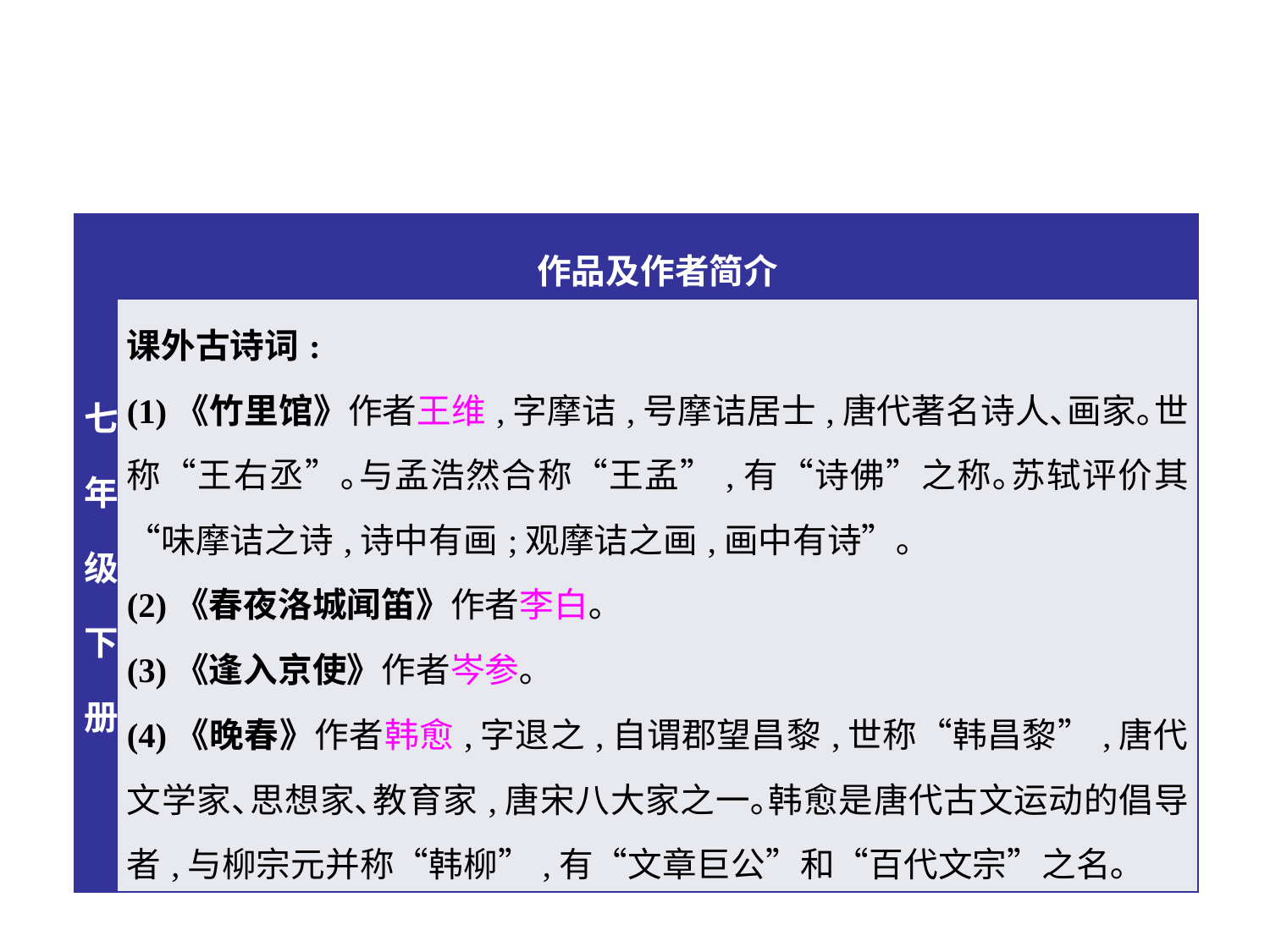

| 七年级下册 | 作品及作者简介 |
| --- | --- |
|  | 课外古诗词: (1)《竹里馆》作者王维,字摩诘,号摩诘居士,唐代著名诗人､画家｡世称“王右丞”｡与孟浩然合称“王孟”,有“诗佛”之称｡苏轼评价其“味摩诘之诗,诗中有画;观摩诘之画,画中有诗”｡ (2)《春夜洛城闻笛》作者李白｡ (3)《逢入京使》作者岑参｡ (4)《晚春》作者韩愈,字退之,自谓郡望昌黎,世称“韩昌黎”,唐代文学家､思想家､教育家,唐宋八大家之一｡韩愈是唐代古文运动的倡导者,与柳宗元并称“韩柳”,有“文章巨公”和“百代文宗”之名｡ |